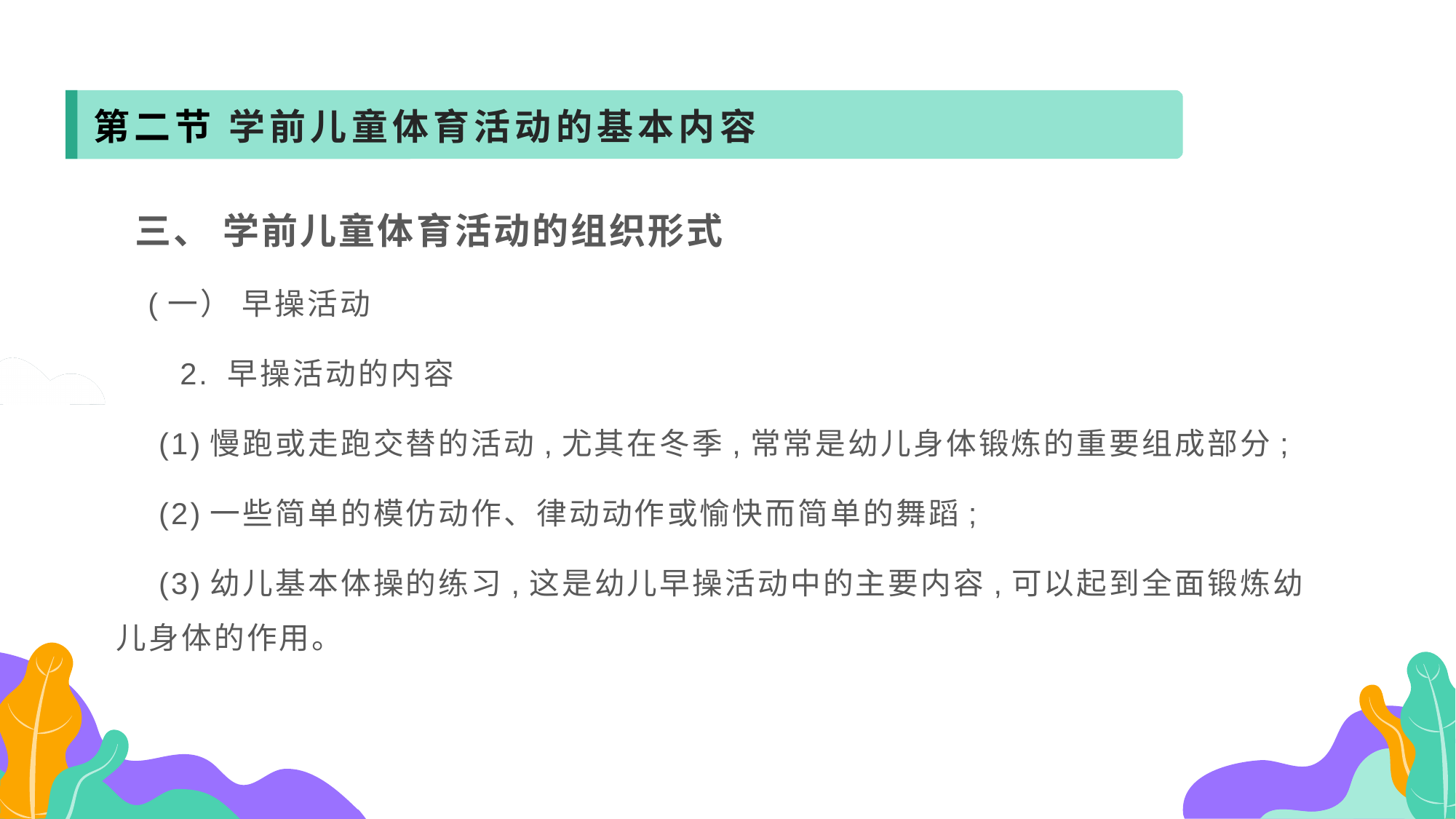

第二节 学前儿童体育活动的基本内容
 三、 学前儿童体育活动的组织形式
   (一） 早操活动
      2. 早操活动的内容
    (1)慢跑或走跑交替的活动,尤其在冬季,常常是幼儿身体锻炼的重要组成部分;
    (2)一些简单的模仿动作、律动动作或愉快而简单的舞蹈;
    (3)幼儿基本体操的练习,这是幼儿早操活动中的主要内容,可以起到全面锻炼幼儿身体的作用。